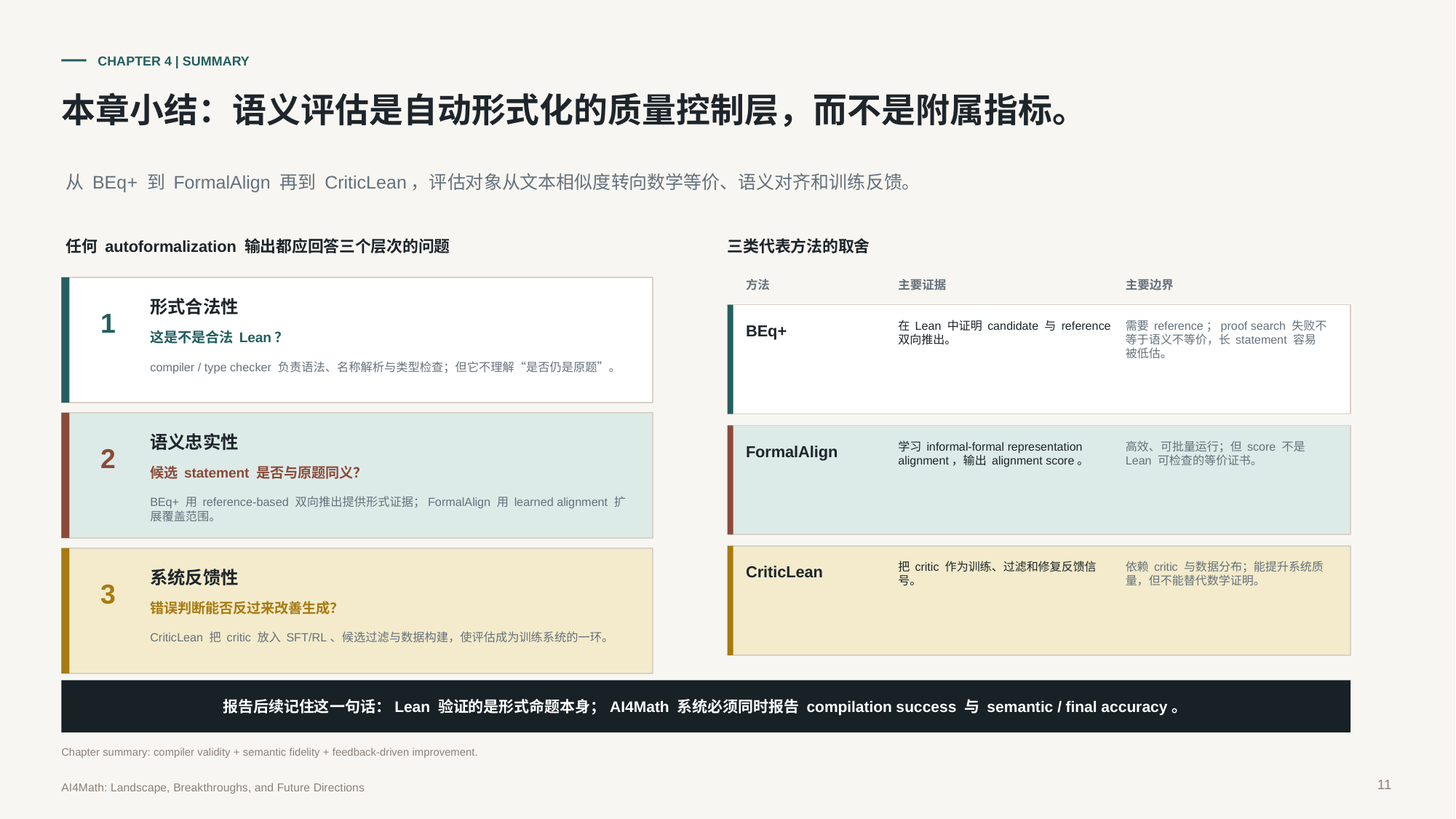

CHAPTER 4 | SUMMARY

本章小结：语义评估是自动形式化的质量控制层，而不是附属指标。
从 BEq+ 到 FormalAlign 再到 CriticLean，评估对象从文本相似度转向数学等价、语义对齐和训练反馈。
任何 autoformalization 输出都应回答三个层次的问题
三类代表方法的取舍

方法
主要证据
主要边界
形式合法性
1

在 Lean 中证明 candidate 与 reference 双向推出。
需要 reference；proof search 失败不等于语义不等价，长 statement 容易被低估。
BEq+
这是不是合法 Lean？
compiler / type checker 负责语法、名称解析与类型检查；但它不理解“是否仍是原题”。

语义忠实性
2
学习 informal-formal representation alignment，输出 alignment score。
高效、可批量运行；但 score 不是 Lean 可检查的等价证书。
FormalAlign
候选 statement 是否与原题同义？
BEq+ 用 reference-based 双向推出提供形式证据；FormalAlign 用 learned alignment 扩展覆盖范围。

把 critic 作为训练、过滤和修复反馈信号。
依赖 critic 与数据分布；能提升系统质量，但不能替代数学证明。
CriticLean
系统反馈性
3
错误判断能否反过来改善生成？
CriticLean 把 critic 放入 SFT/RL、候选过滤与数据构建，使评估成为训练系统的一环。

报告后续记住这一句话：Lean 验证的是形式命题本身；AI4Math 系统必须同时报告 compilation success 与 semantic / final accuracy。
Chapter summary: compiler validity + semantic fidelity + feedback-driven improvement.
11
AI4Math: Landscape, Breakthroughs, and Future Directions